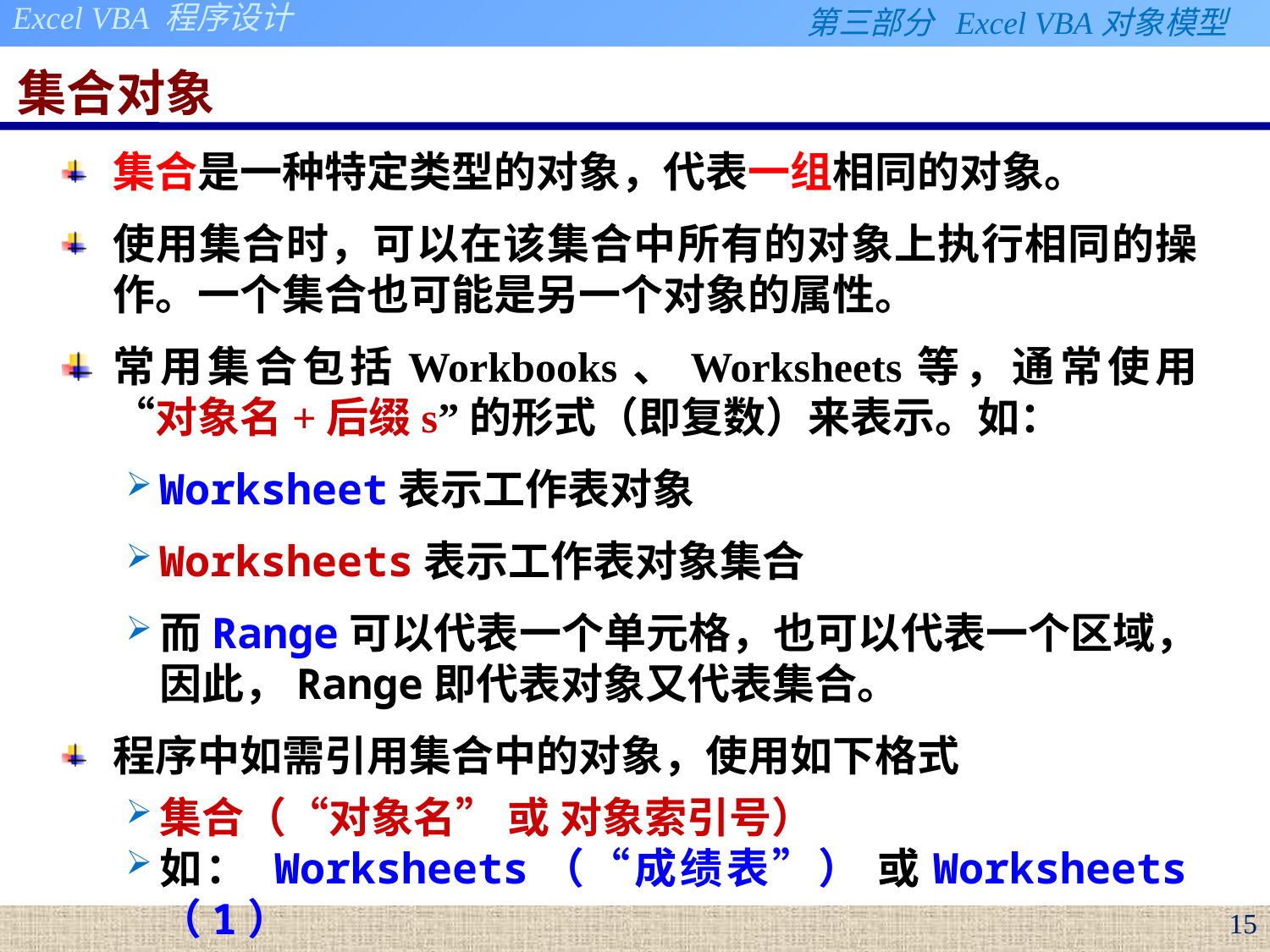

# 集合对象
集合是一种特定类型的对象，代表一组相同的对象。
使用集合时，可以在该集合中所有的对象上执行相同的操作。一个集合也可能是另一个对象的属性。
常用集合包括Workbooks、Worksheets等，通常使用“对象名+后缀s”的形式（即复数）来表示。如：
Worksheet表示工作表对象
Worksheets表示工作表对象集合
而Range可以代表一个单元格，也可以代表一个区域，因此，Range即代表对象又代表集合。
程序中如需引用集合中的对象，使用如下格式
集合（“对象名” 或 对象索引号）
如： Worksheets（“成绩表”） 或Worksheets（1）